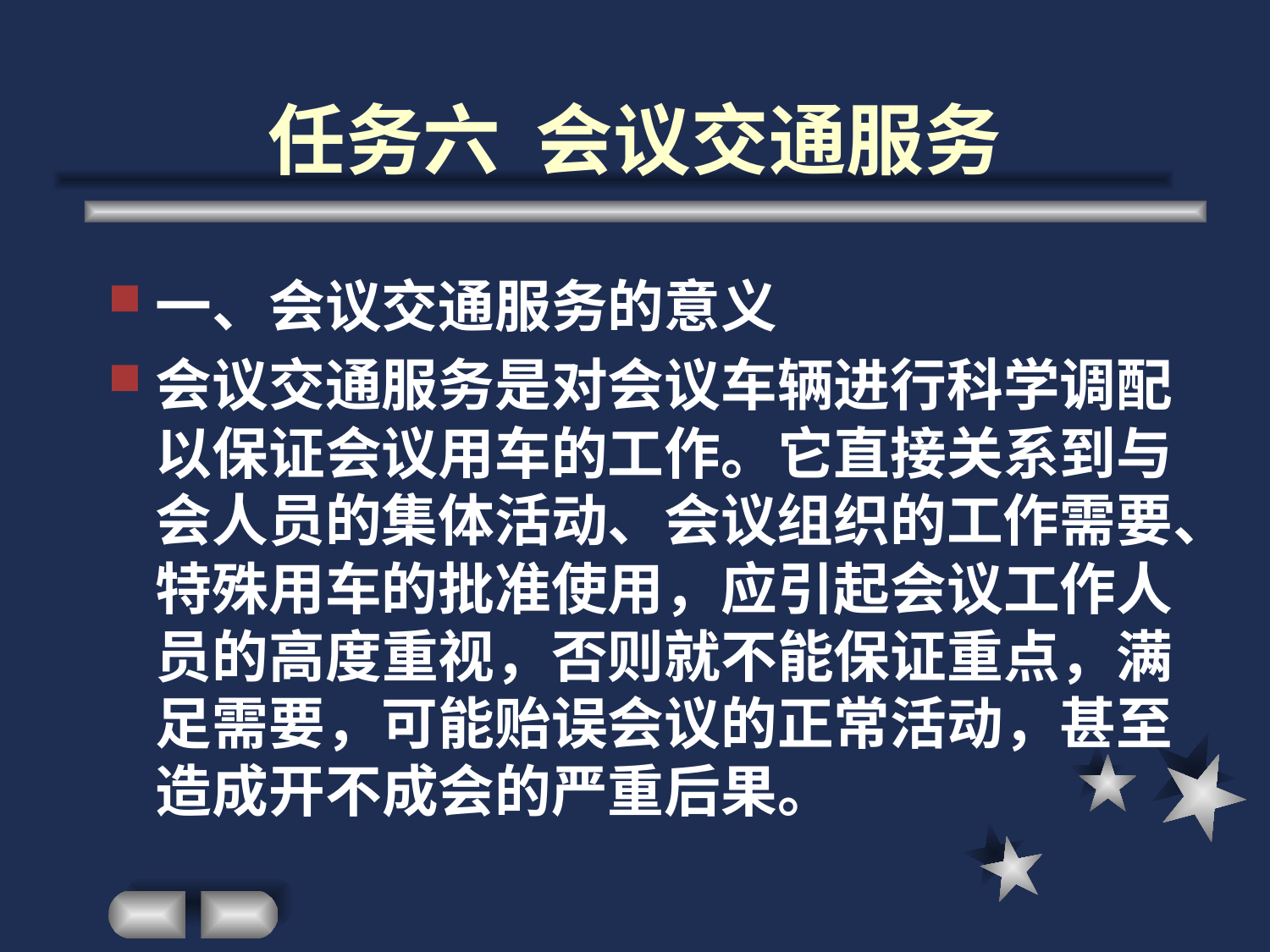

# 任务六  会议交通服务
一、会议交通服务的意义
会议交通服务是对会议车辆进行科学调配以保证会议用车的工作。它直接关系到与会人员的集体活动、会议组织的工作需要、特殊用车的批准使用，应引起会议工作人员的高度重视，否则就不能保证重点，满足需要，可能贻误会议的正常活动，甚至造成开不成会的严重后果。